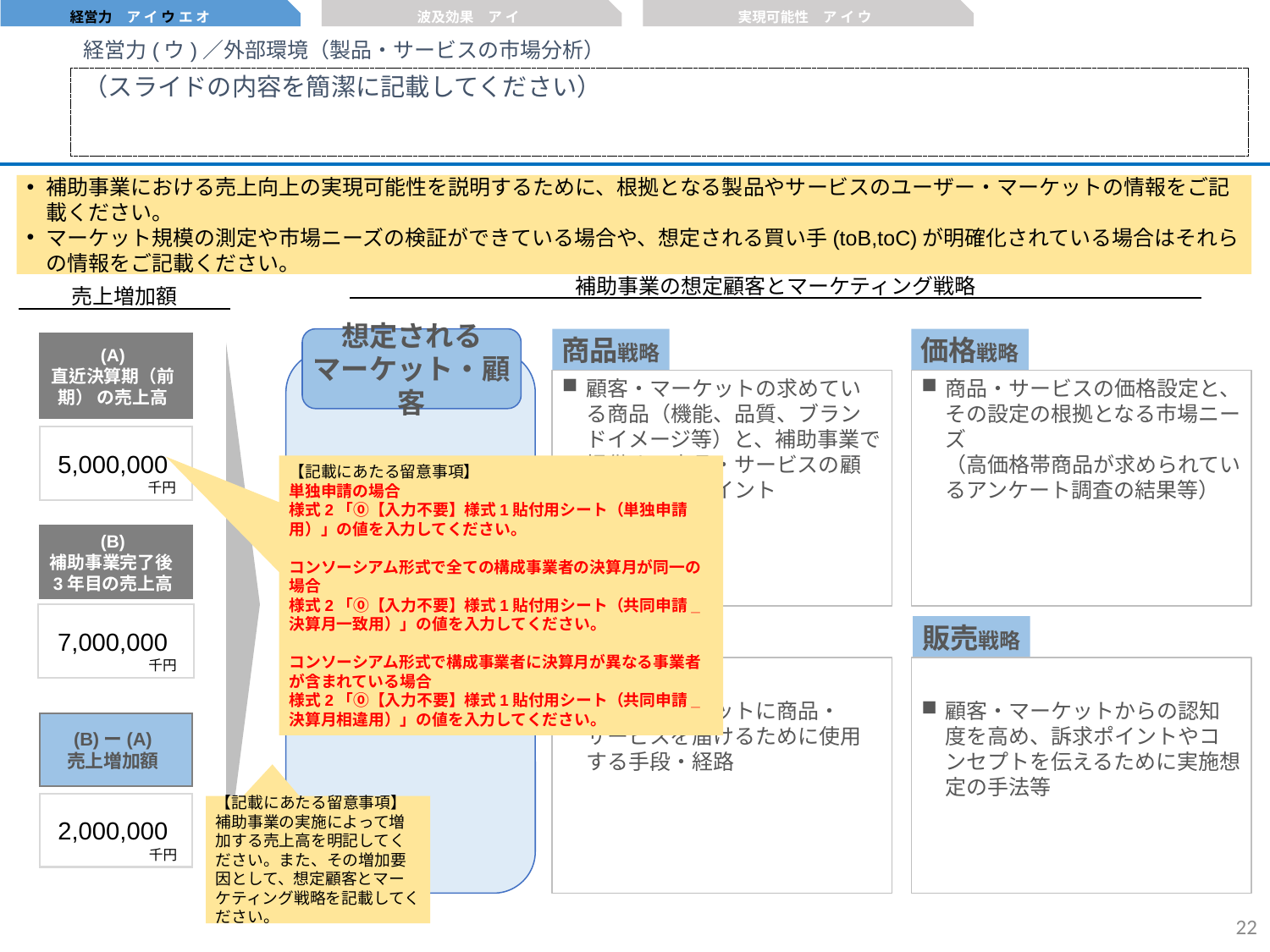

経営力　ア イ ウ エ オ
波及効果　ア イ
実現可能性　ア イ ウ
経営力(ウ)／外部環境（製品・サービスの市場分析）
（スライドの内容を簡潔に記載してください）
補助事業における売上向上の実現可能性を説明するために、根拠となる製品やサービスのユーザー・マーケットの情報をご記載ください。
マーケット規模の測定や市場ニーズの検証ができている場合や、想定される買い手(toB,toC)が明確化されている場合はそれらの情報をご記載ください。
補助事業の想定顧客とマーケティング戦略
売上増加額
想定される
マーケット・顧客
商品戦略
価格戦略
(A)
直近決算期（前期） の売上高
想定されるマーケットとその市場規模
買い手の属性
（toB/toC、既存/新規、等）
顧客・マーケットの求めている商品（機能、品質、ブランドイメージ等）と、補助事業で提供する商品・サービスの顧客への訴求ポイント
商品・サービスの価格設定と、その設定の根拠となる市場ニーズ
（高価格帯商品が求められているアンケート調査の結果等）
5,000,000
千円
【記載にあたる留意事項】
単独申請の場合
様式2「⓪【入力不要】様式1貼付用シート（単独申請用）」の値を入力してください。

コンソーシアム形式で全ての構成事業者の決算月が同一の場合
様式2「⓪【入力不要】様式1貼付用シート（共同申請_決算月一致用）」の値を入力してください。

コンソーシアム形式で構成事業者に決算月が異なる事業者が含まれている場合
様式2「⓪【入力不要】様式1貼付用シート（共同申請_決算月相違用）」の値を入力してください。
(B)
補助事業完了後3年目の売上高

7,000,000
千円
流通戦略
販売戦略
顧客・マーケットに商品・サービスを届けるために使用する手段・経路
顧客・マーケットからの認知度を高め、訴求ポイントやコンセプトを伝えるために実施想定の手法等
(B)ー(A)
売上増加額
2,000,000
千円
【記載にあたる留意事項】
補助事業の実施によって増加する売上高を明記してください。また、その増加要因として、想定顧客とマーケティング戦略を記載してください。
22